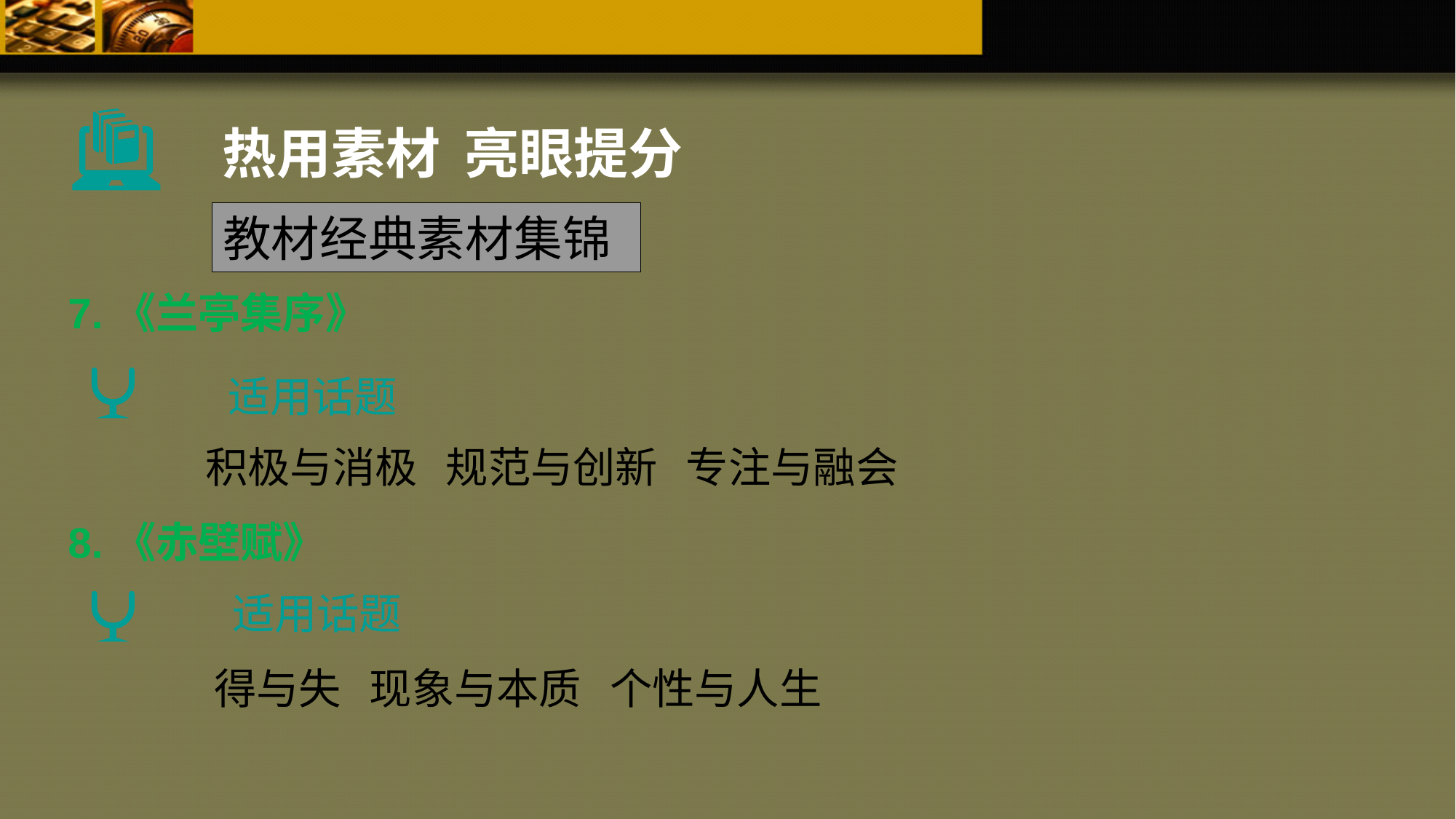

热用素材  亮眼提分
教材经典素材集锦
7.《兰亭集序》
适用话题

积极与消极   规范与创新   专注与融会
8.《赤壁赋》
适用话题

得与失   现象与本质   个性与人生